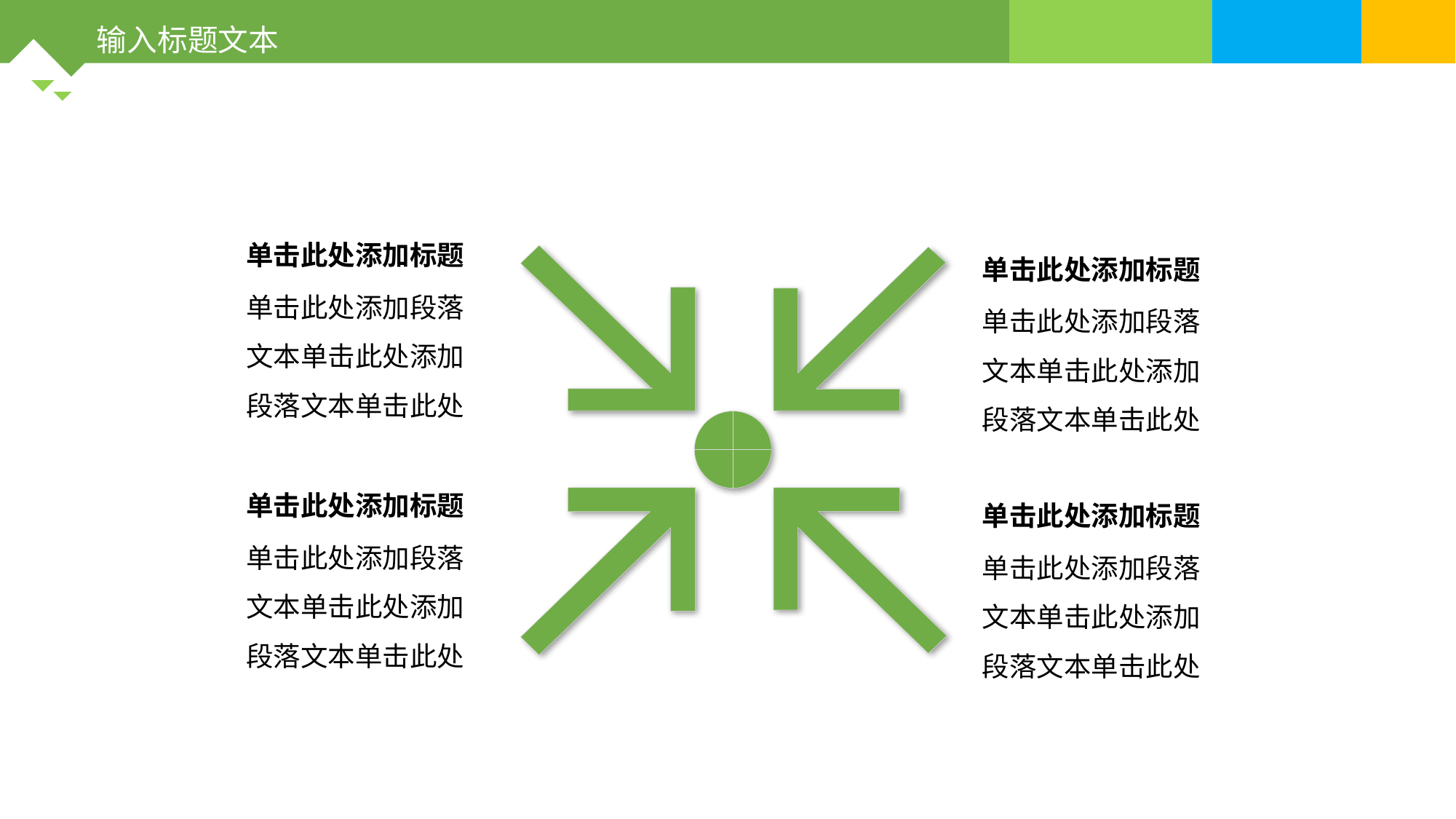

输入标题文本
单击此处添加标题
单击此处添加段落文本单击此处添加段落文本单击此处

单击此处添加标题
单击此处添加段落文本单击此处添加段落文本单击此处

单击此处添加标题
单击此处添加段落文本单击此处添加段落文本单击此处

单击此处添加标题
单击此处添加段落文本单击此处添加段落文本单击此处